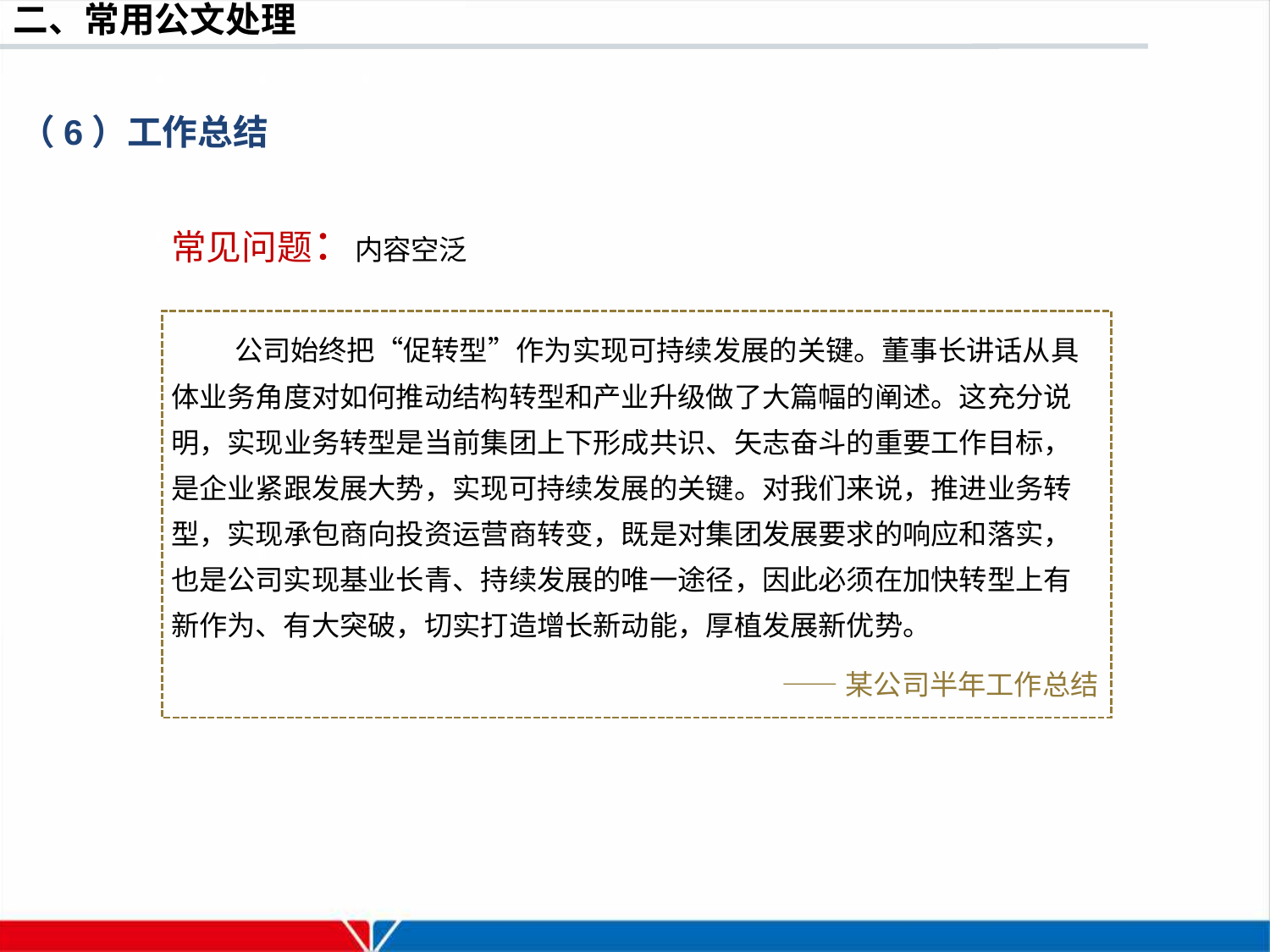

（6）工作总结
常见问题：内容空泛

公司始终把“促转型”作为实现可持续发展的关键。董事长讲话从具体业务角度对如何推动结构转型和产业升级做了大篇幅的阐述。这充分说明，实现业务转型是当前集团上下形成共识、矢志奋斗的重要工作目标，是企业紧跟发展大势，实现可持续发展的关键。对我们来说，推进业务转型，实现承包商向投资运营商转变，既是对集团发展要求的响应和落实，也是公司实现基业长青、持续发展的唯一途径，因此必须在加快转型上有新作为、有大突破，切实打造增长新动能，厚植发展新优势。
                      ——某公司半年工作总结